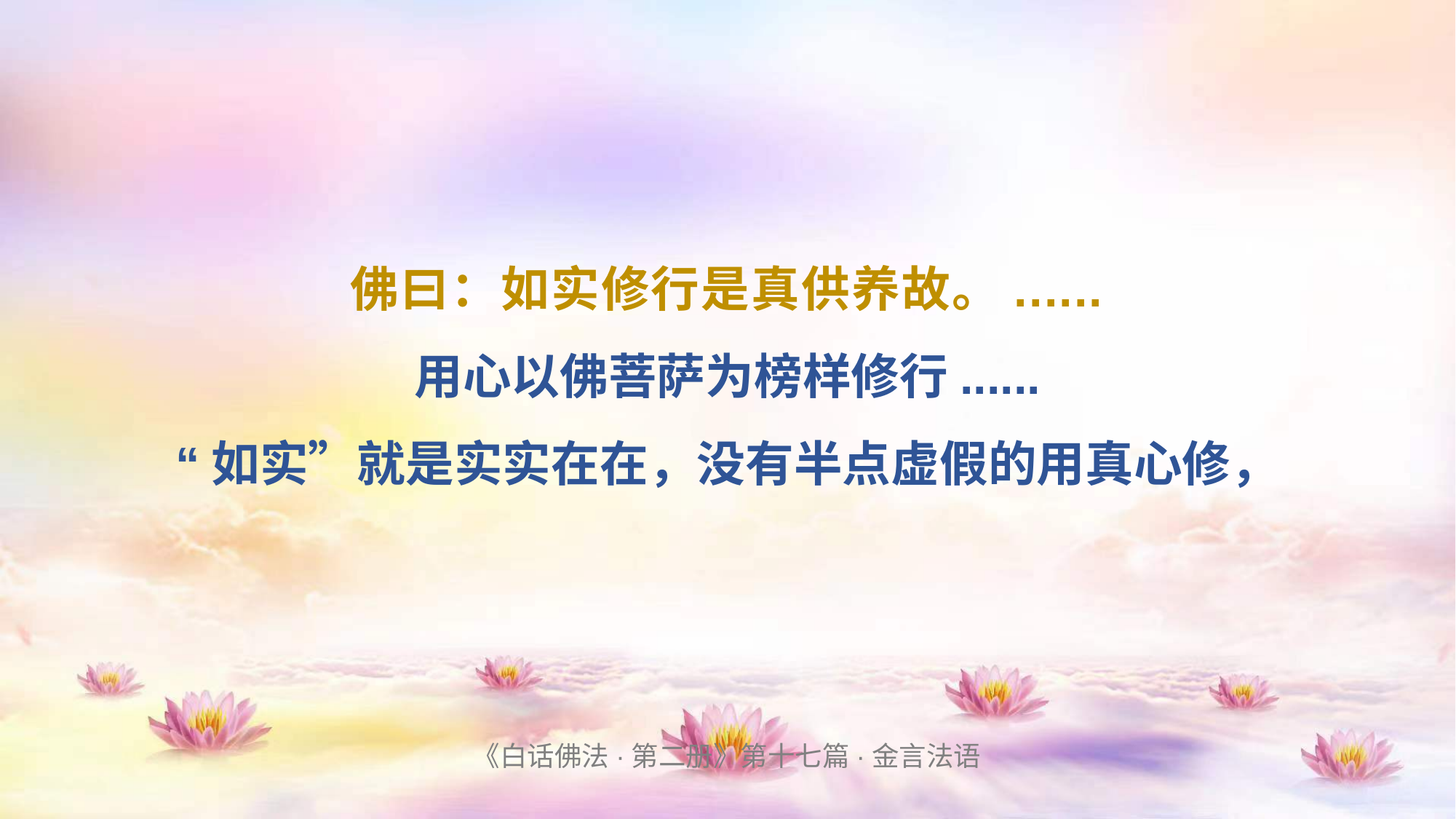

# 佛曰：如实修行是真供养故。...... 用心以佛菩萨为榜样修行...... “如实”就是实实在在，没有半点虚假的用真心修，
《白话佛法·第二册》第十七篇·金言法语